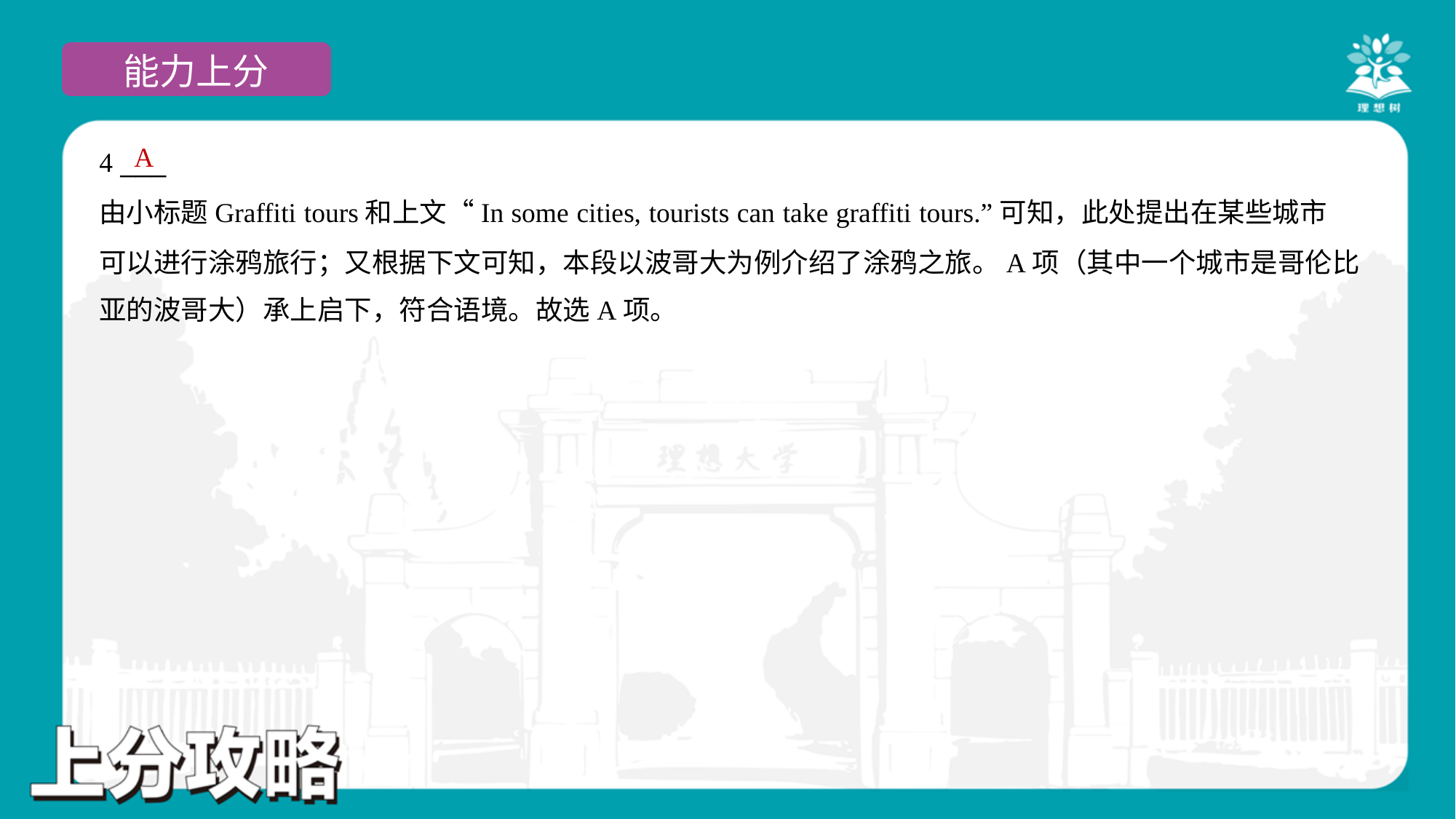

A
4 ___
由小标题Graffiti tours和上文“In some cities, tourists can take graffiti tours.”可知，此处提出在某些城市
可以进行涂鸦旅行；又根据下文可知，本段以波哥大为例介绍了涂鸦之旅。A项（其中一个城市是哥伦比
亚的波哥大）承上启下，符合语境。故选A项。